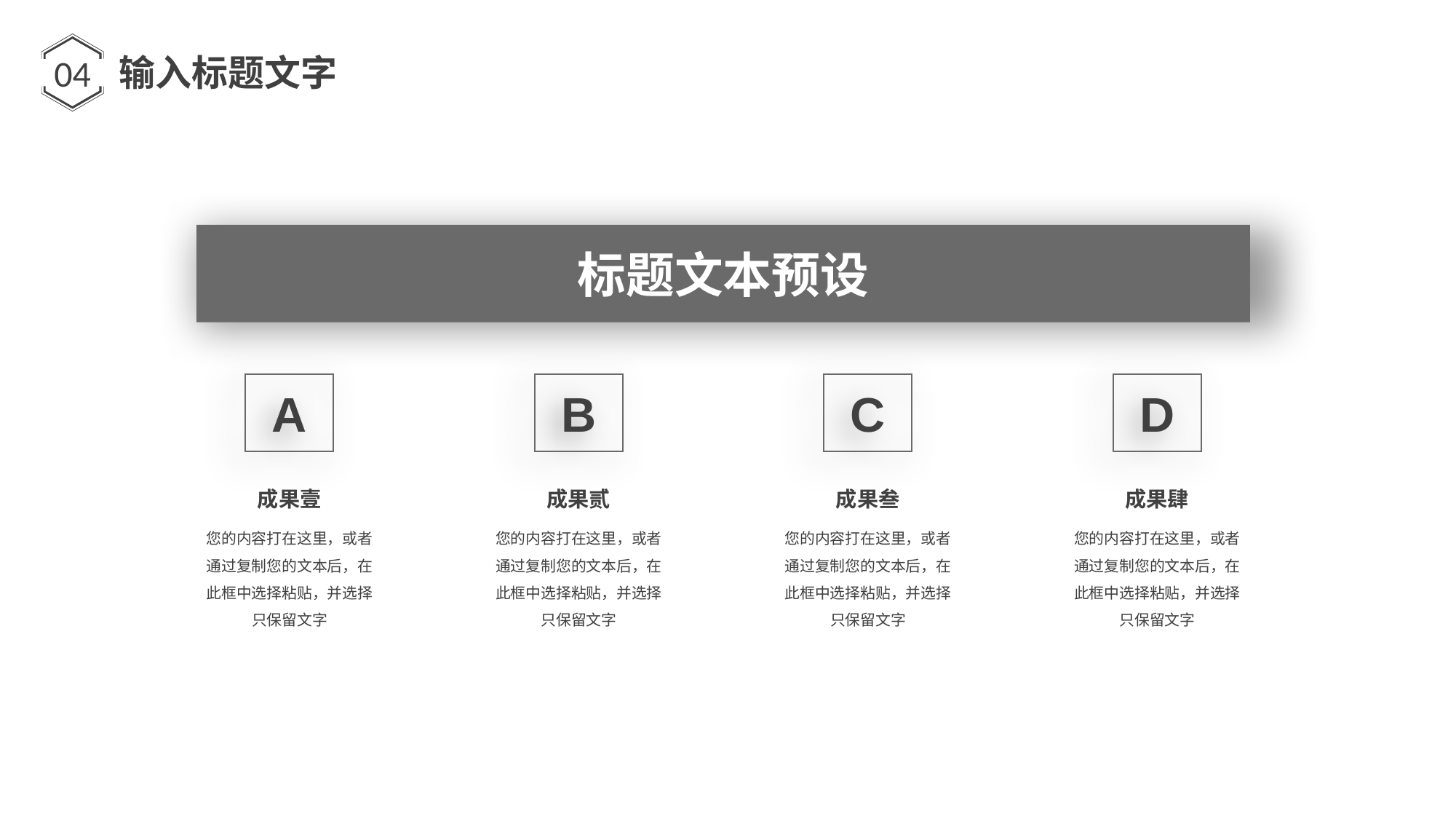

04
输入标题文字
标题文本预设
A
B
C
D
成果壹
您的内容打在这里，或者通过复制您的文本后，在此框中选择粘贴，并选择只保留文字
成果贰
您的内容打在这里，或者通过复制您的文本后，在此框中选择粘贴，并选择只保留文字
成果叁
您的内容打在这里，或者通过复制您的文本后，在此框中选择粘贴，并选择只保留文字
成果肆
您的内容打在这里，或者通过复制您的文本后，在此框中选择粘贴，并选择只保留文字